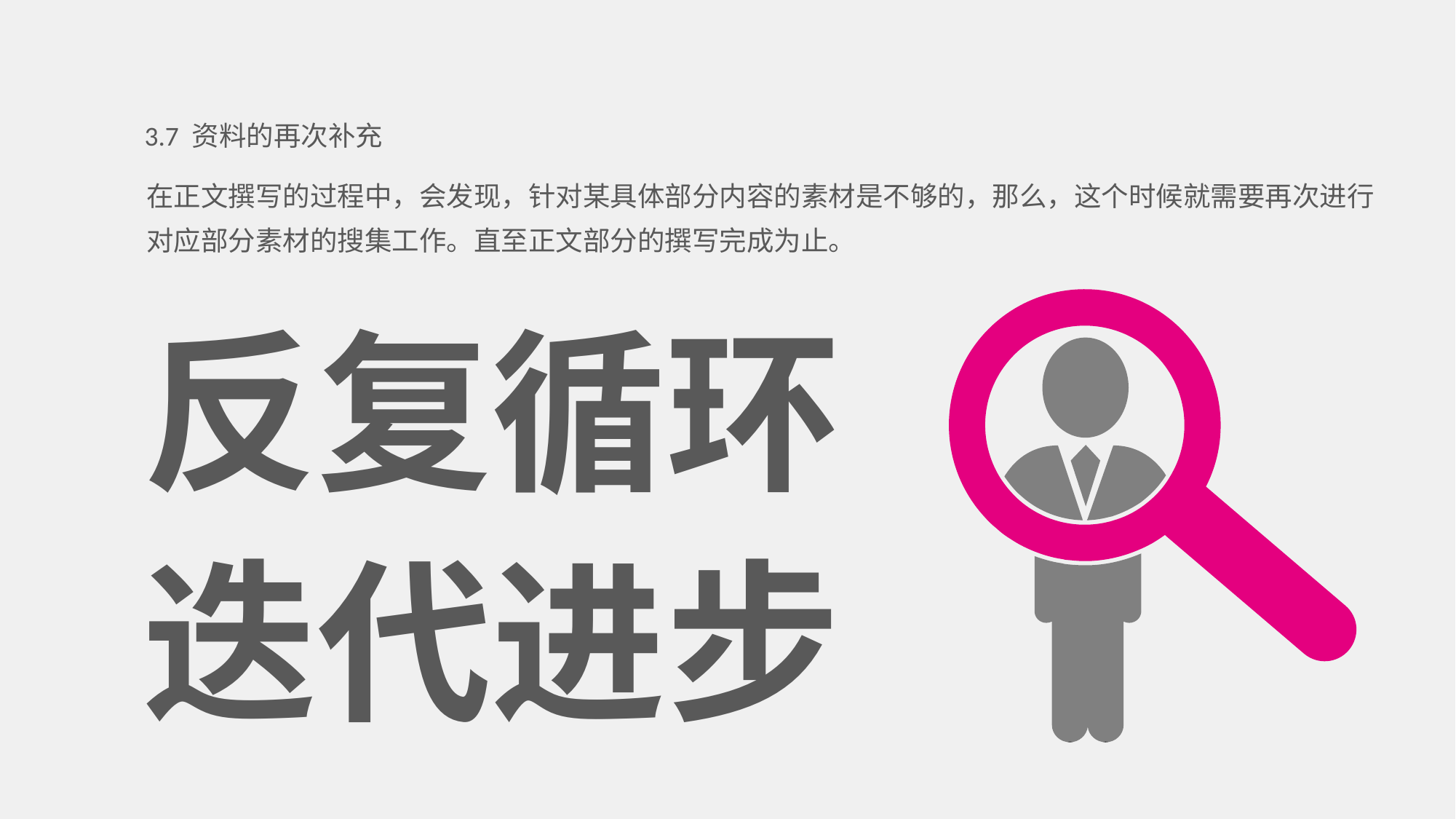

3.7 资料的再次补充
在正文撰写的过程中，会发现，针对某具体部分内容的素材是不够的，那么，这个时候就需要再次进行对应部分素材的搜集工作。直至正文部分的撰写完成为止。

反复循环
迭代进步